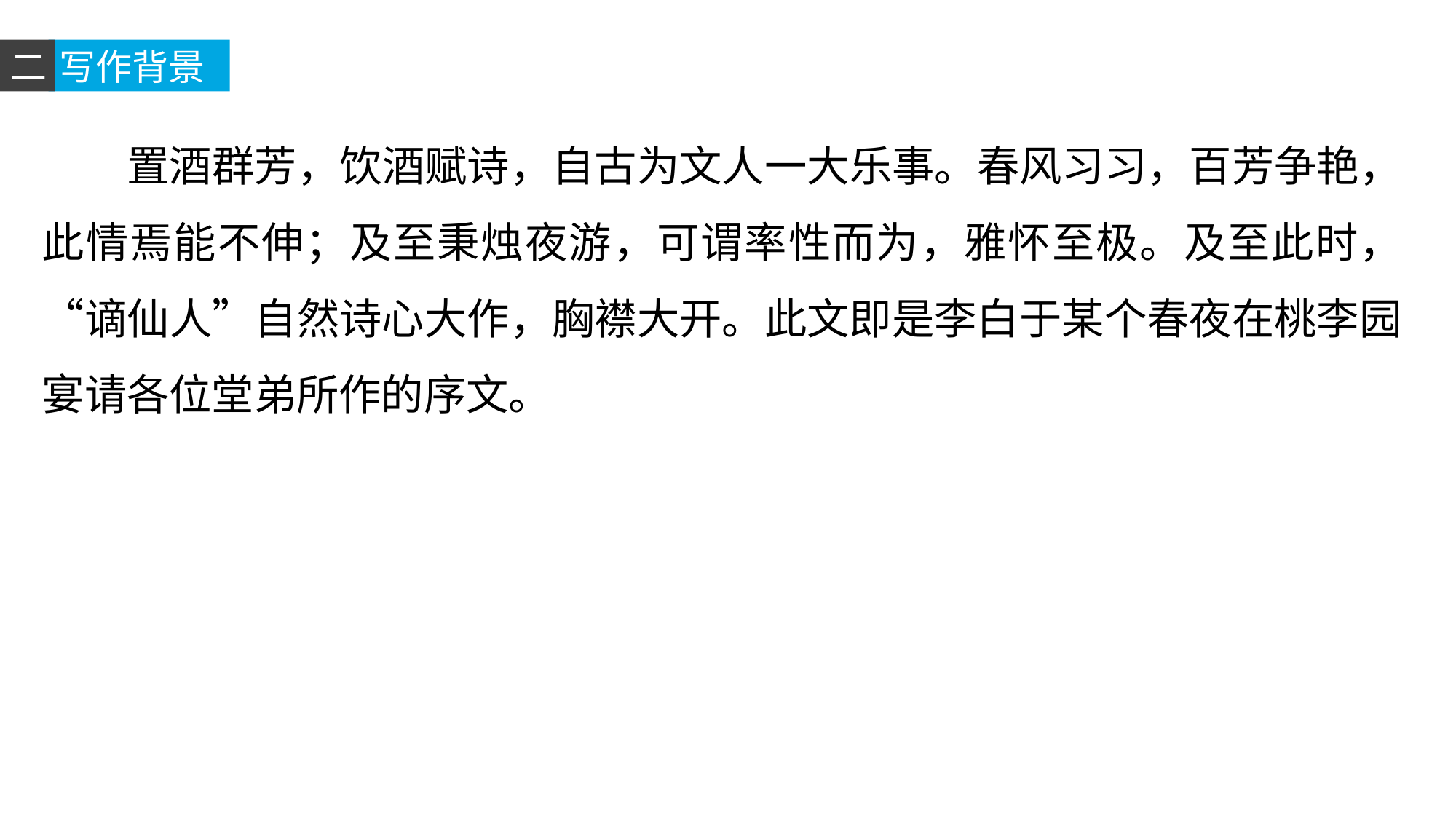

二
写作背景
置酒群芳，饮酒赋诗，自古为文人一大乐事。春风习习，百芳争艳，此情焉能不伸；及至秉烛夜游，可谓率性而为，雅怀至极。及至此时，“谪仙人”自然诗心大作，胸襟大开。此文即是李白于某个春夜在桃李园宴请各位堂弟所作的序文。